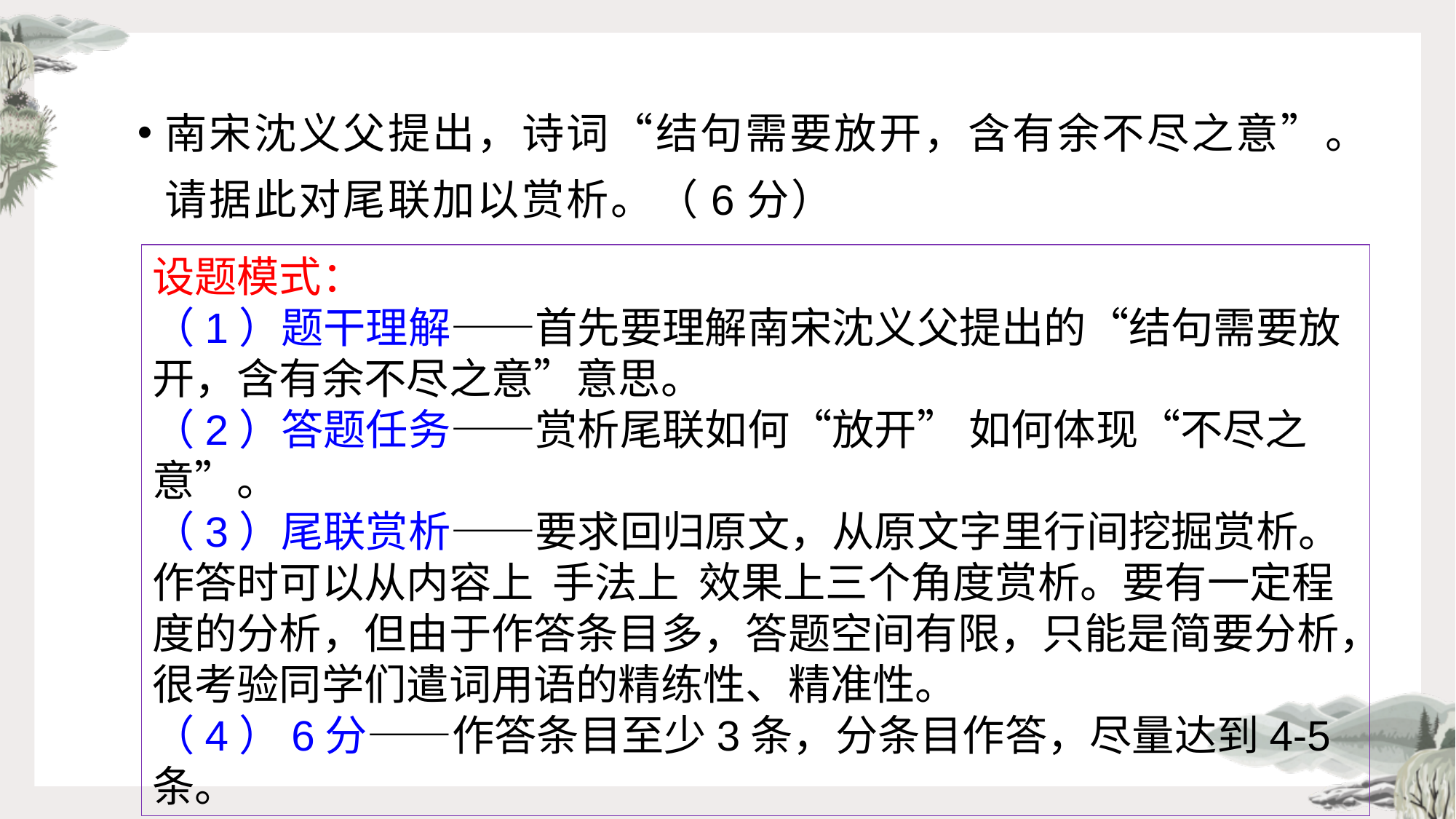

南宋沈义父提出，诗词“结句需要放开，含有余不尽之意”。请据此对尾联加以赏析。（6分）
设题模式：
（1）题干理解——首先要理解南宋沈义父提出的“结句需要放开，含有余不尽之意”意思。
（2）答题任务——赏析尾联如何“放开” 如何体现“不尽之意”。
（3）尾联赏析——要求回归原文，从原文字里行间挖掘赏析。作答时可以从内容上  手法上  效果上三个角度赏析。要有一定程度的分析，但由于作答条目多，答题空间有限，只能是简要分析，很考验同学们遣词用语的精练性、精准性。
（4）6分——作答条目至少3条，分条目作答，尽量达到4-5条。